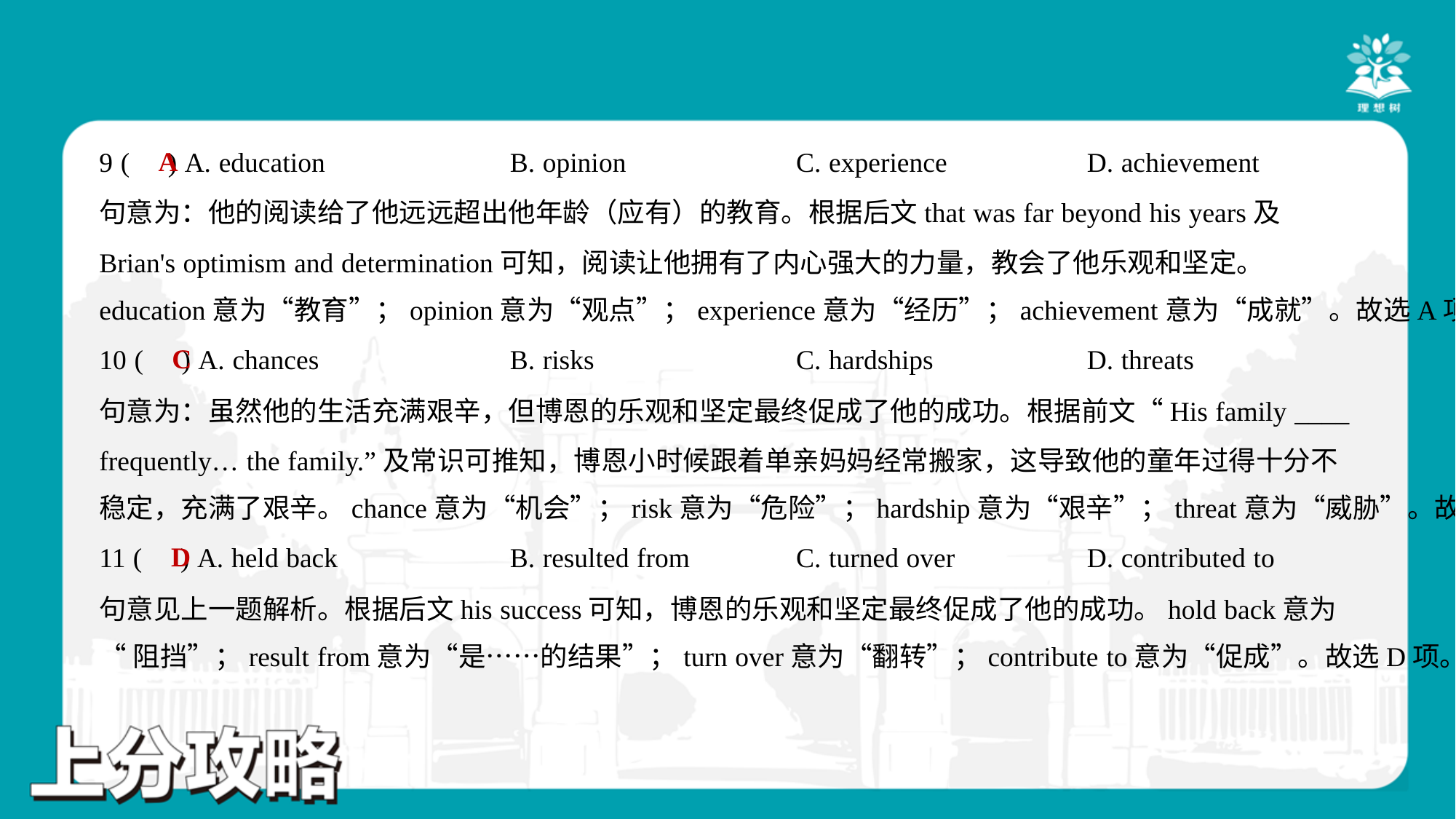

A
9 (     ) A. education	B. opinion	C. experience	D. achievement
句意为：他的阅读给了他远远超出他年龄（应有）的教育。根据后文that was far beyond his years及
Brian's optimism and determination可知，阅读让他拥有了内心强大的力量，教会了他乐观和坚定。
education意为“教育”；opinion意为“观点”；experience意为“经历”；achievement意为“成就”。故选A项。
C
10 (     ) A. chances	B. risks	C. hardships	D. threats
句意为：虽然他的生活充满艰辛，但博恩的乐观和坚定最终促成了他的成功。根据前文“His family ____
frequently… the family.”及常识可推知，博恩小时候跟着单亲妈妈经常搬家，这导致他的童年过得十分不
稳定，充满了艰辛。chance意为“机会”；risk意为“危险”；hardship意为“艰辛”；threat意为“威胁”。故选C项。
D
11 (     ) A. held back	B. resulted from	C. turned over	D. contributed to
句意见上一题解析。根据后文his success可知，博恩的乐观和坚定最终促成了他的成功。hold back意为
“阻挡”；result from意为“是……的结果”；turn over意为“翻转”；contribute to意为“促成”。故选D项。